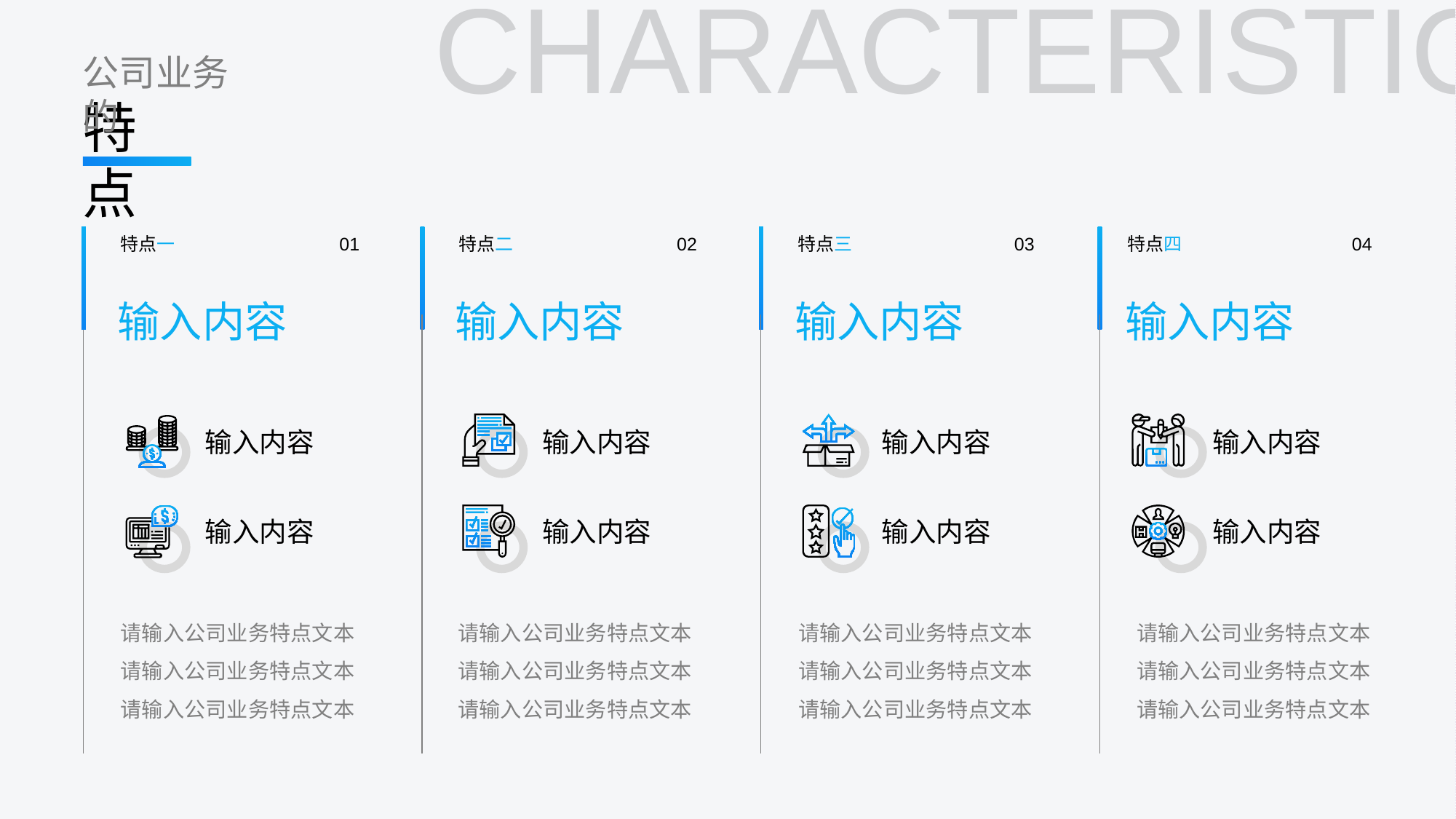

CHARACTERISTIC
公司业务的
特点

特点一
01
特点二
02
特点三
03
特点四
04
输入内容
输入内容
输入内容
输入内容

输入内容
输入内容
输入内容
输入内容

输入内容
输入内容
输入内容
输入内容

请输入公司业务特点文本
请输入公司业务特点文本
请输入公司业务特点文本
请输入公司业务特点文本
请输入公司业务特点文本
请输入公司业务特点文本
请输入公司业务特点文本
请输入公司业务特点文本
请输入公司业务特点文本
请输入公司业务特点文本
请输入公司业务特点文本
请输入公司业务特点文本